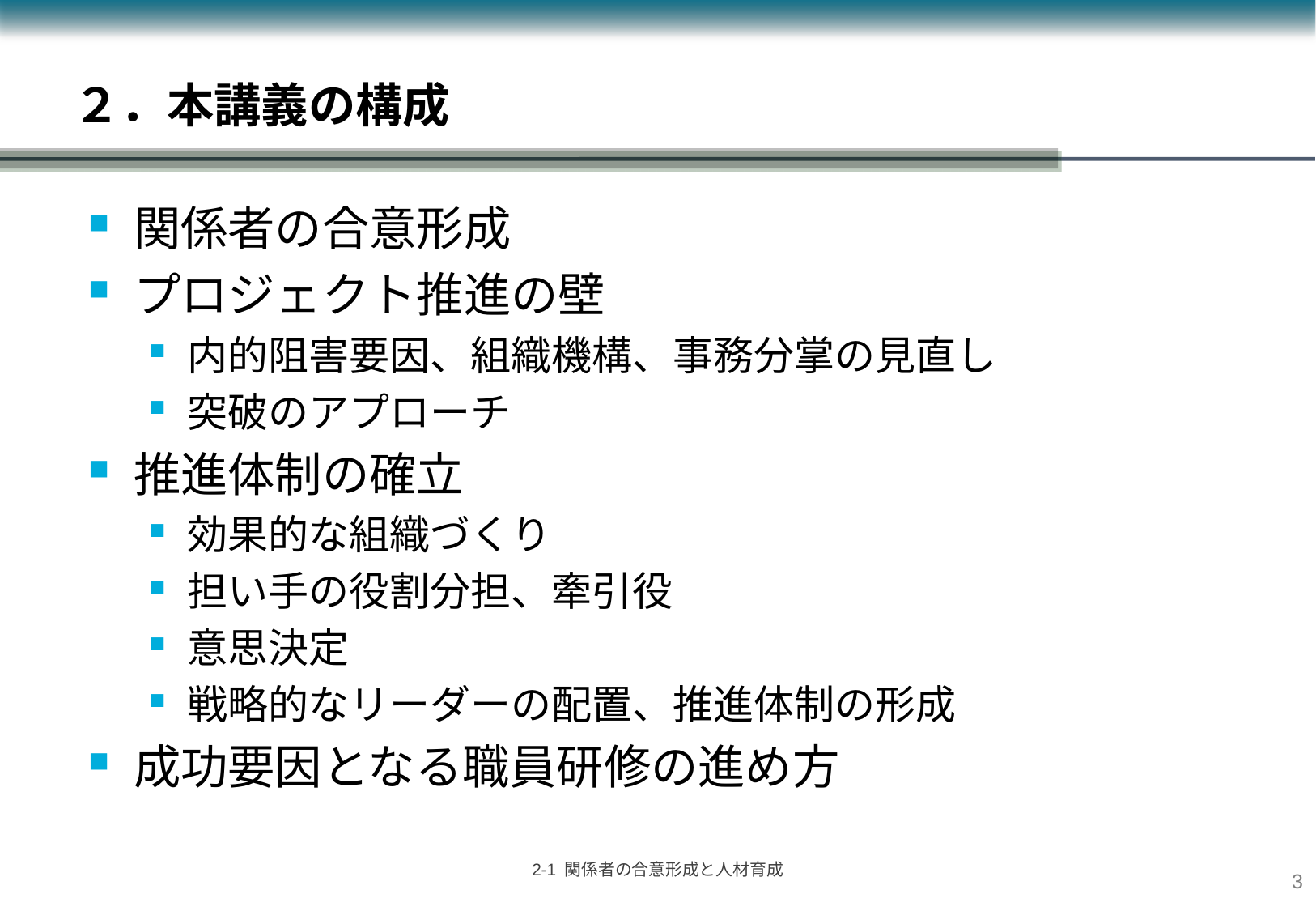

# ２．本講義の構成
関係者の合意形成
プロジェクト推進の壁
内的阻害要因、組織機構、事務分掌の見直し
突破のアプローチ
推進体制の確立
効果的な組織づくり
担い手の役割分担、牽引役
意思決定
戦略的なリーダーの配置、推進体制の形成
成功要因となる職員研修の進め方

3
2-1 関係者の合意形成と人材育成